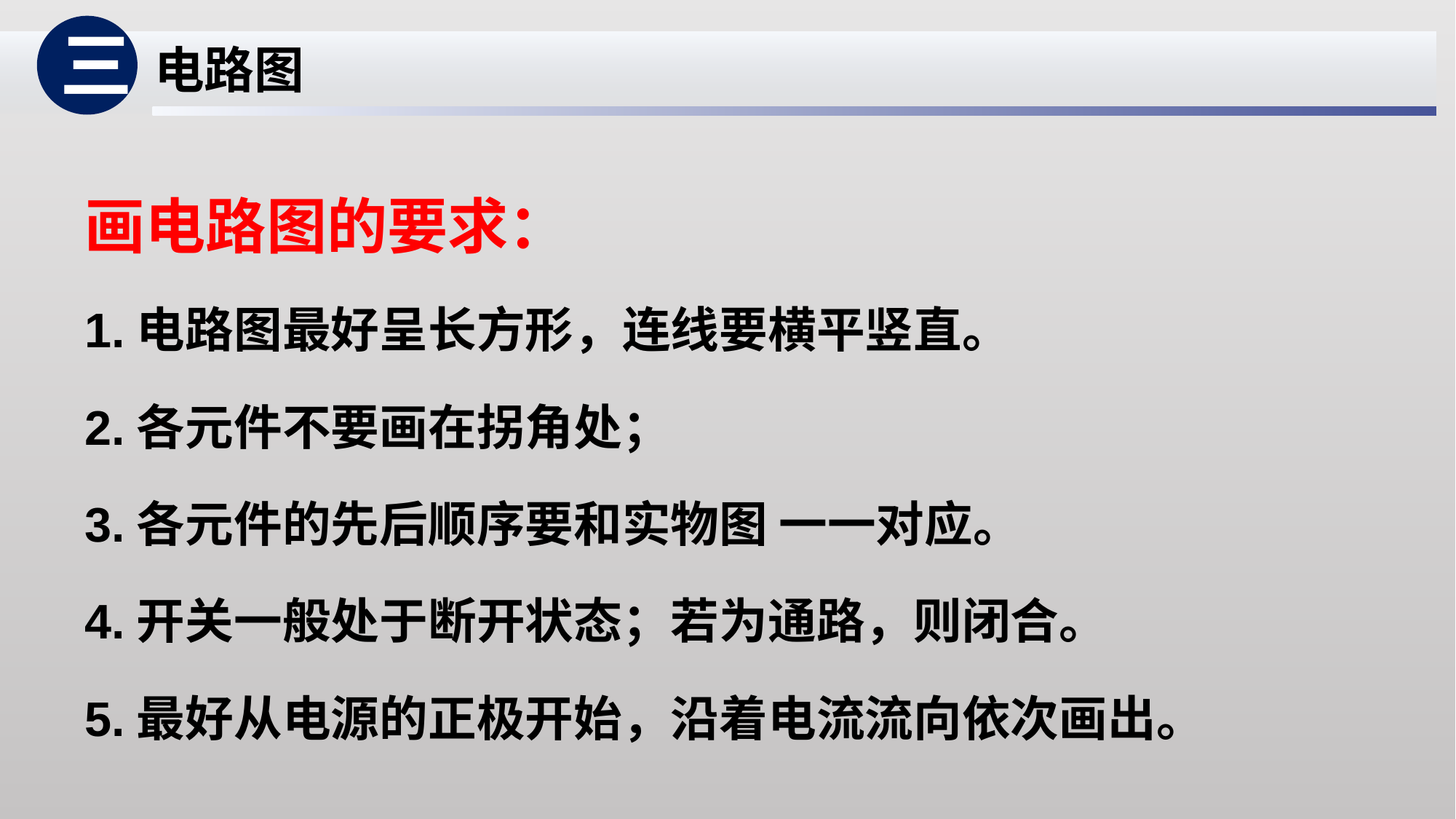

三

电路图

画电路图的要求：
1.电路图最好呈长方形，连线要横平竖直。
2.各元件不要画在拐角处；
3.各元件的先后顺序要和实物图 一一对应。
4.开关一般处于断开状态；若为通路，则闭合。
5.最好从电源的正极开始，沿着电流流向依次画出。